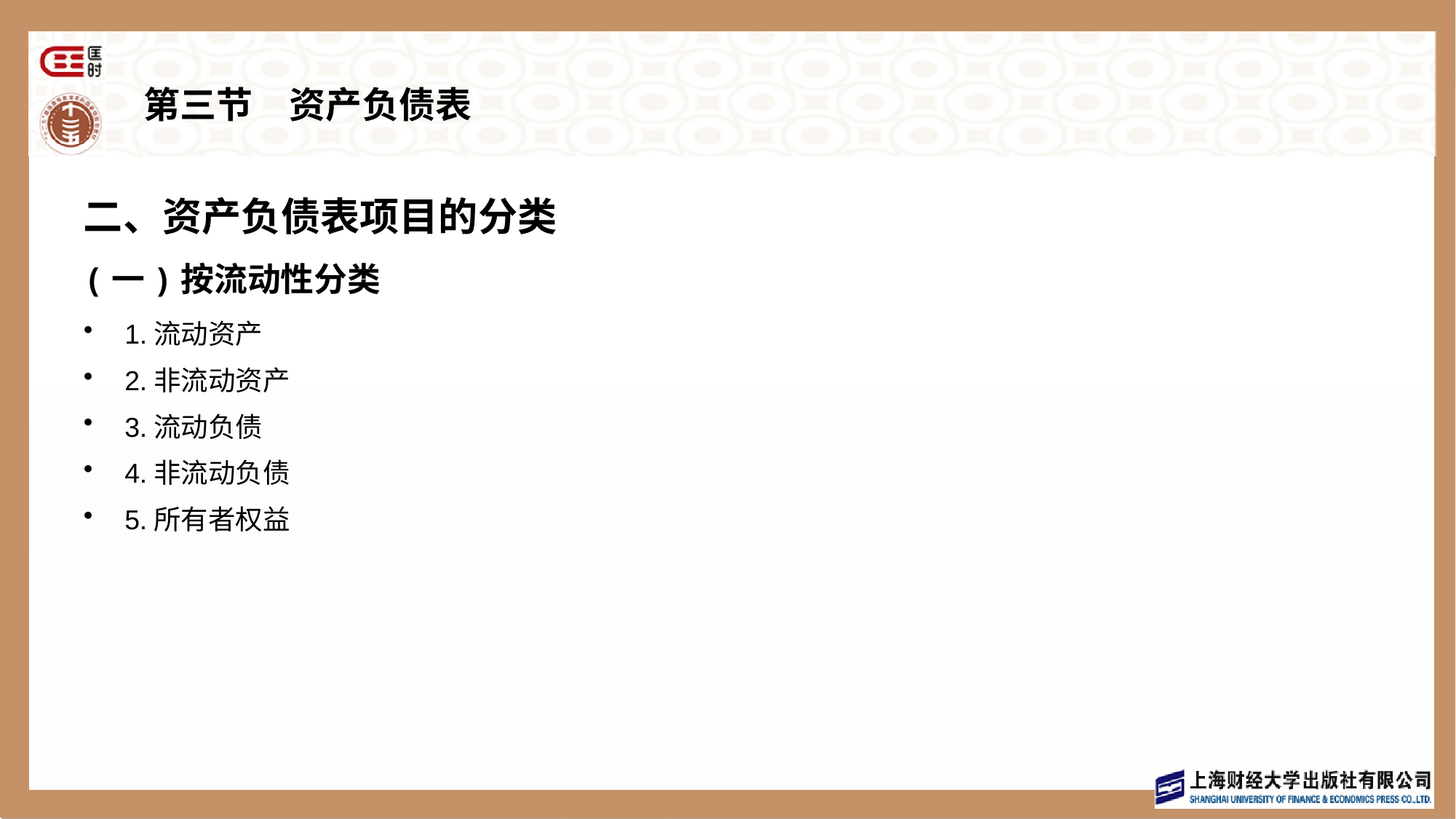

# 第三节　资产负债表
二、资产负债表项目的分类
(一)按流动性分类
1.流动资产
2.非流动资产
3.流动负债
4.非流动负债
5.所有者权益